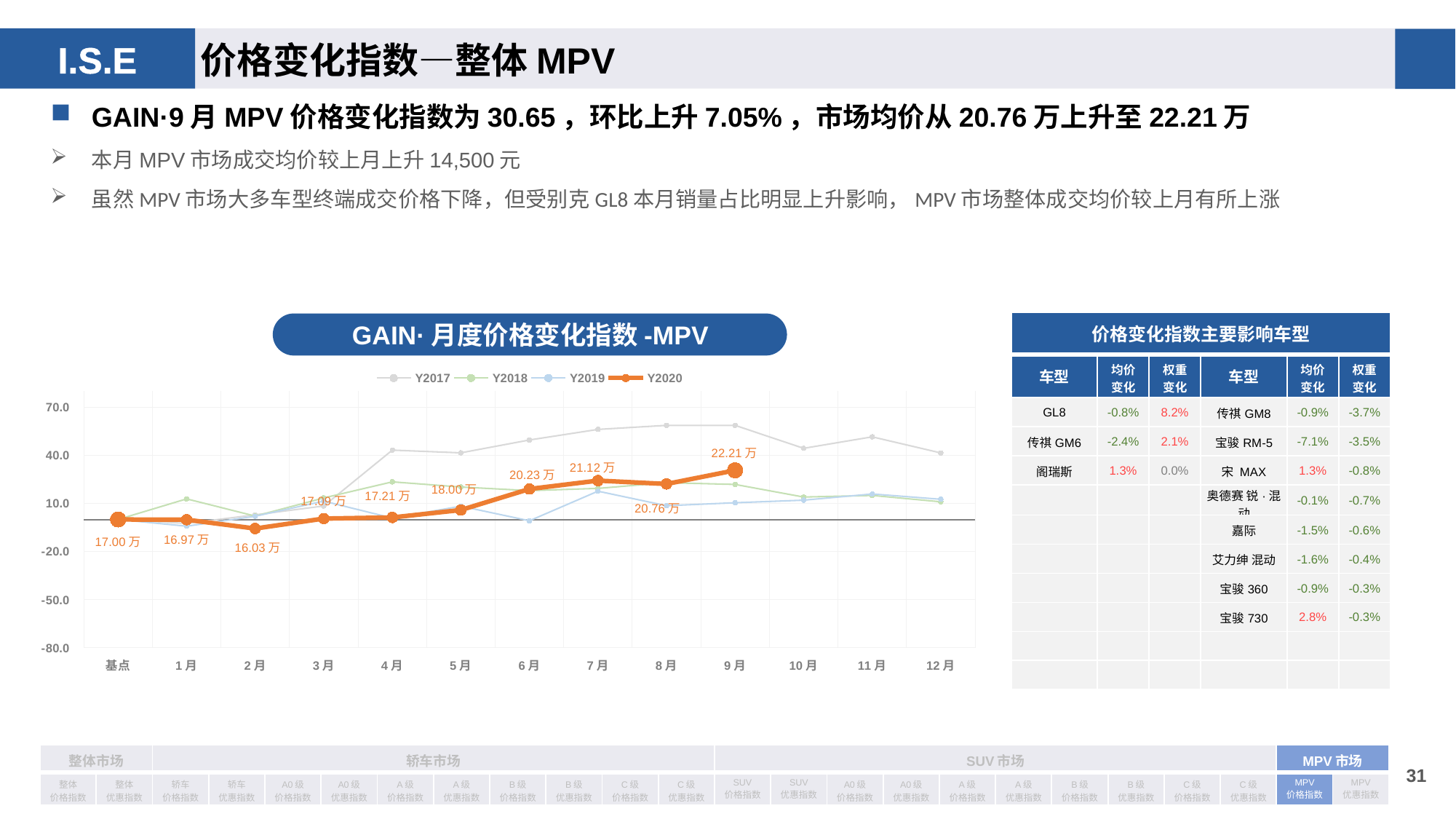

价格变化指数—整体MPV
GAIN·9月MPV价格变化指数为30.65，环比上升7.05%，市场均价从20.76万上升至22.21万
本月MPV市场成交均价较上月上升14,500元
虽然MPV市场大多车型终端成交价格下降，但受别克GL8本月销量占比明显上升影响，MPV市场整体成交均价较上月有所上涨
| 价格变化指数主要影响车型 |  |  |  |  |  |
| --- | --- | --- | --- | --- | --- |
| 车型 | 均价 变化 | 权重 变化 | 车型 | 均价 变化 | 权重变化 |
| GL8 | -0.8% | 8.2% | 传祺GM8 | -0.9% | -3.7% |
| 传祺GM6 | -2.4% | 2.1% | 宝骏RM-5 | -7.1% | -3.5% |
| 阁瑞斯 | 1.3% | 0.0% | 宋 MAX | 1.3% | -0.8% |
|  |  |  | 奥德赛 锐·混动 | -0.1% | -0.7% |
|  |  |  | 嘉际 | -1.5% | -0.6% |
|  |  |  | 艾力绅 混动 | -1.6% | -0.4% |
|  |  |  | 宝骏360 | -0.9% | -0.3% |
|  |  |  | 宝骏730 | 2.8% | -0.3% |
|  |  |  |  |  |  |
|  |  |  |  |  |  |
GAIN·月度价格变化指数-MPV

### Chart

| Category | Y2017 | Y2018 | Y2019 | Y2020 |
|---|---|---|---|---|
| 基点 | 0.0 | 0.0 | 0.0 | 0.0 |
| 1月 | -2.47 | 12.84 | -4.17 | -0.13 |
| 2月 | 2.9 | 2.11 | 2.01 | -5.67 |
| 3月 | 8.41 | 13.43 | 11.44 | 0.57 |
| 4月 | 43.24 | 23.46 | 0.87 | 1.2613074520243517 |
| 5月 | 41.54 | 20.24 | 8.27 | 5.907888791222371 |
| 6月 | 49.55 | 17.98 | -0.81 | 19.014845225686262 |
| 7月 | 56.17 | 19.37 | 17.63 | 24.24 |
| 8月 | 58.68 | 22.94 | 8.57 | 22.14 |
| 9月 | 58.68 | 21.85 | 10.43 | 30.65 |
| 10月 | 44.35 | 14.0 | 12.04 | None |
| 11月 | 51.51 | 14.98 | 15.89 | None |
| 12月 | 41.49 | 11.03 | 12.61 | None |
| 整体市场 |  | 轿车市场 |  |  |  |  |  |  |  |  |  | SUV市场 |  |  |  |  |  |  |  |  |  | MPV市场 |  |
| --- | --- | --- | --- | --- | --- | --- | --- | --- | --- | --- | --- | --- | --- | --- | --- | --- | --- | --- | --- | --- | --- | --- | --- |
| 整体 价格指数 | 整体 优惠指数 | 轿车 价格指数 | 轿车 优惠指数 | A0级 价格指数 | A0级 优惠指数 | A级 价格指数 | A级 优惠指数 | B级 价格指数 | B级 优惠指数 | C级 价格指数 | C级 优惠指数 | SUV 价格指数 | SUV 优惠指数 | A0级 价格指数 | A0级 优惠指数 | A级 价格指数 | A级 优惠指数 | B级 价格指数 | B级 优惠指数 | C级 价格指数 | C级 优惠指数 | MPV 价格指数 | MPV 优惠指数 |
31